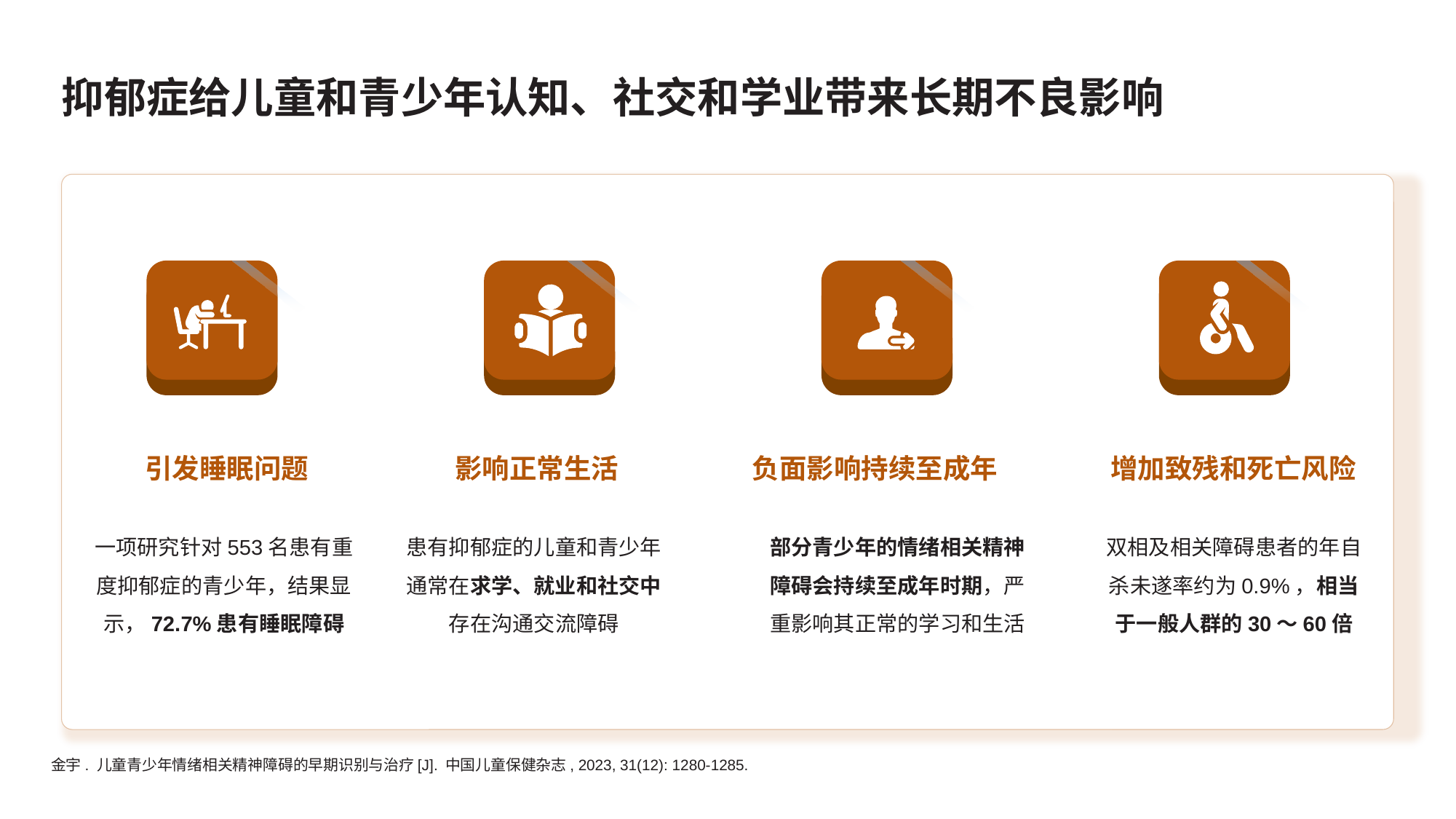

# 抑郁症给儿童和青少年认知、社交和学业带来长期不良影响

引发睡眠问题
一项研究针对553名患有重度抑郁症的青少年，结果显示，72.7%患有睡眠障碍
影响正常生活
患有抑郁症的儿童和青少年通常在求学、就业和社交中存在沟通交流障碍
负面影响持续至成年
部分青少年的情绪相关精神障碍会持续至成年时期，严重影响其正常的学习和生活
增加致残和死亡风险
双相及相关障碍患者的年自杀未遂率约为0.9%，相当于一般人群的30～60倍
金宇. 儿童青少年情绪相关精神障碍的早期识别与治疗[J]. 中国儿童保健杂志, 2023, 31(12): 1280-1285.